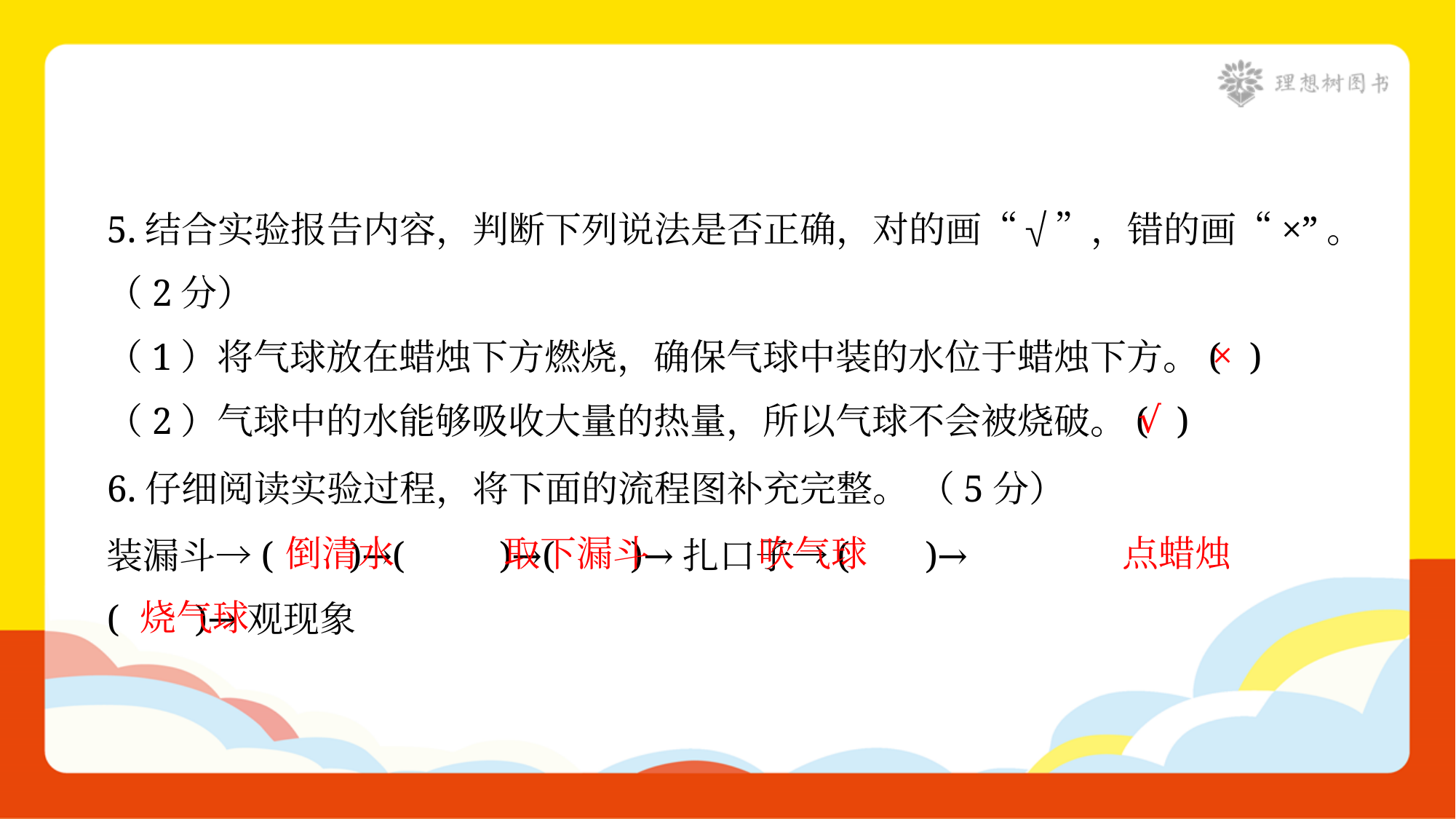

5.结合实验报告内容，判断下列说法是否正确，对的画“√”，错的画“×”。
（2分）
×
（1）将气球放在蜡烛下方燃烧，确保气球中装的水位于蜡烛下方。(   )
√
（2）气球中的水能够吸收大量的热量，所以气球不会被烧破。(   )
6.仔细阅读实验过程，将下面的流程图补充完整。 （5分）
装漏斗→(        )→(          )→(        )→扎口子→(        )→
(        )→观现象
倒清水
取下漏斗
吹气球
点蜡烛
烧气球